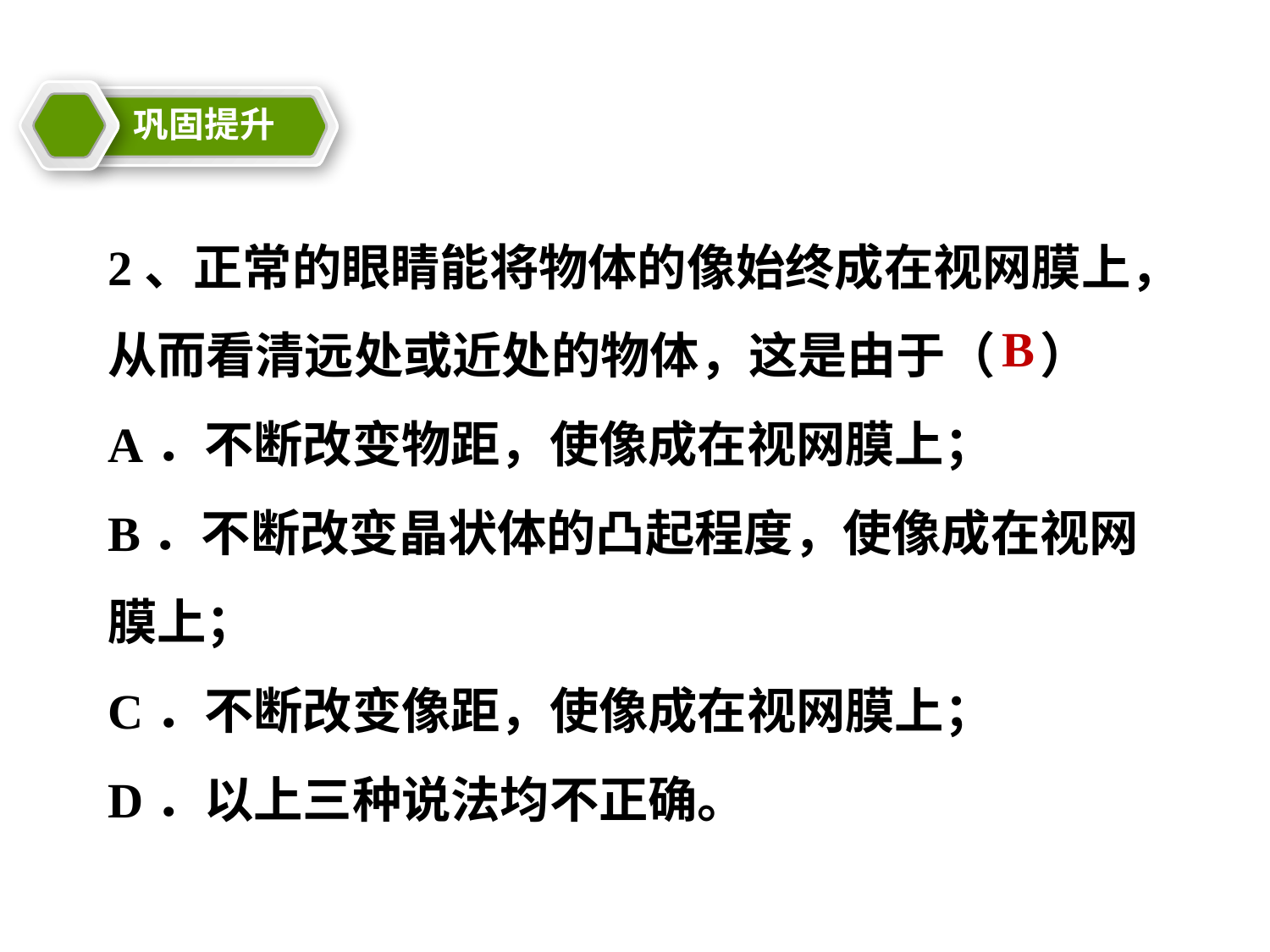

巩固提升
教学目标
2、正常的眼睛能将物体的像始终成在视网膜上，从而看清远处或近处的物体，这是由于（    ）
A．不断改变物距，使像成在视网膜上；
B．不断改变晶状体的凸起程度，使像成在视网膜上；
C．不断改变像距，使像成在视网膜上；
D．以上三种说法均不正确。
B